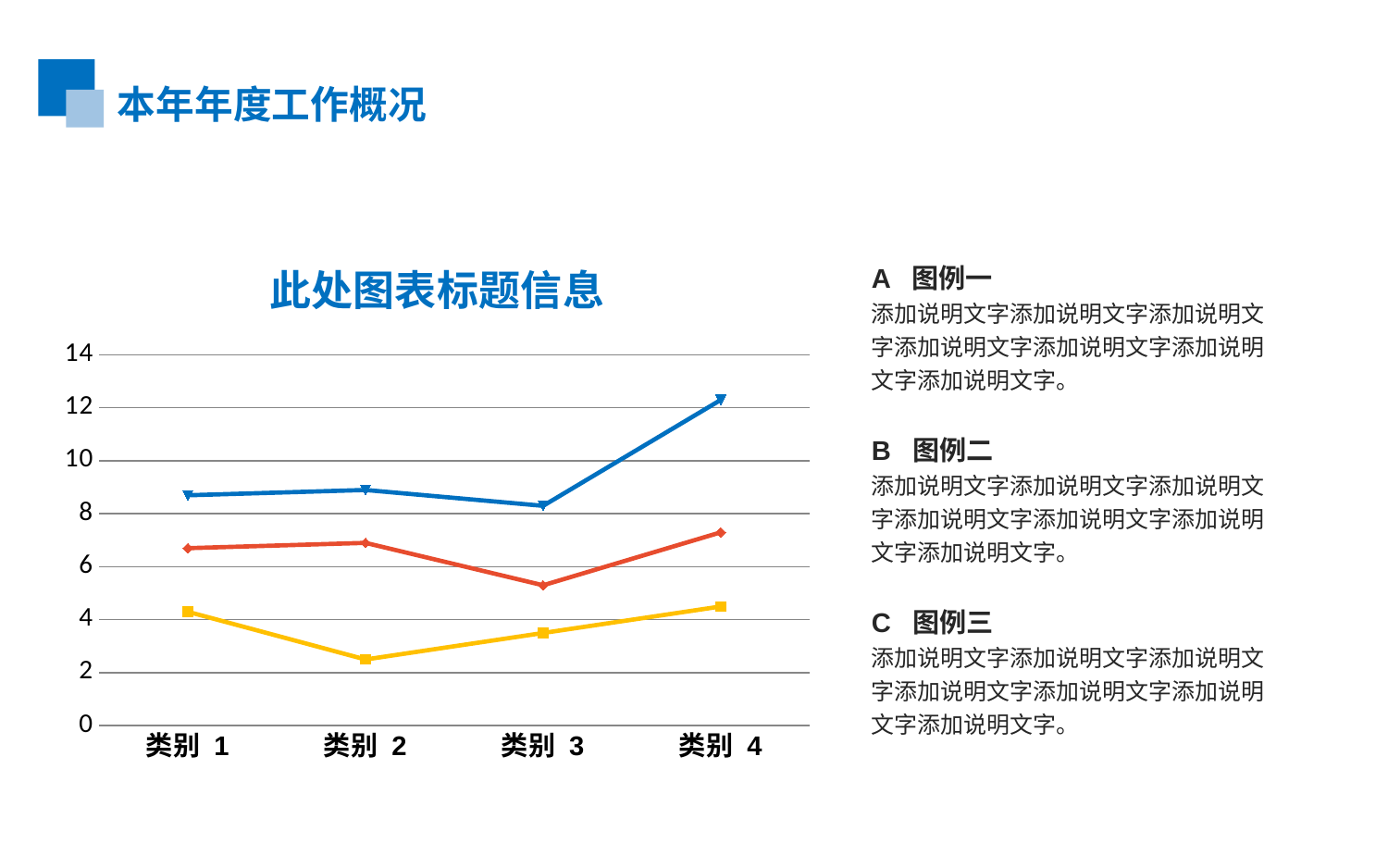

本年年度工作概况

### Chart: 此处图表标题信息

| Category | 系列 1 | 系列 2 | 系列 3 |
|---|---|---|---|
| 类别 1 | 4.3 | 2.4 | 2.0 |
| 类别 2 | 2.5 | 4.4 | 2.0 |
| 类别 3 | 3.5 | 1.8 | 3.0 |
| 类别 4 | 4.5 | 2.8 | 5.0 |
A  图例一
添加说明文字添加说明文字添加说明文字添加说明文字添加说明文字添加说明文字添加说明文字。
B  图例二
添加说明文字添加说明文字添加说明文字添加说明文字添加说明文字添加说明文字添加说明文字。
C  图例三
添加说明文字添加说明文字添加说明文字添加说明文字添加说明文字添加说明文字添加说明文字。